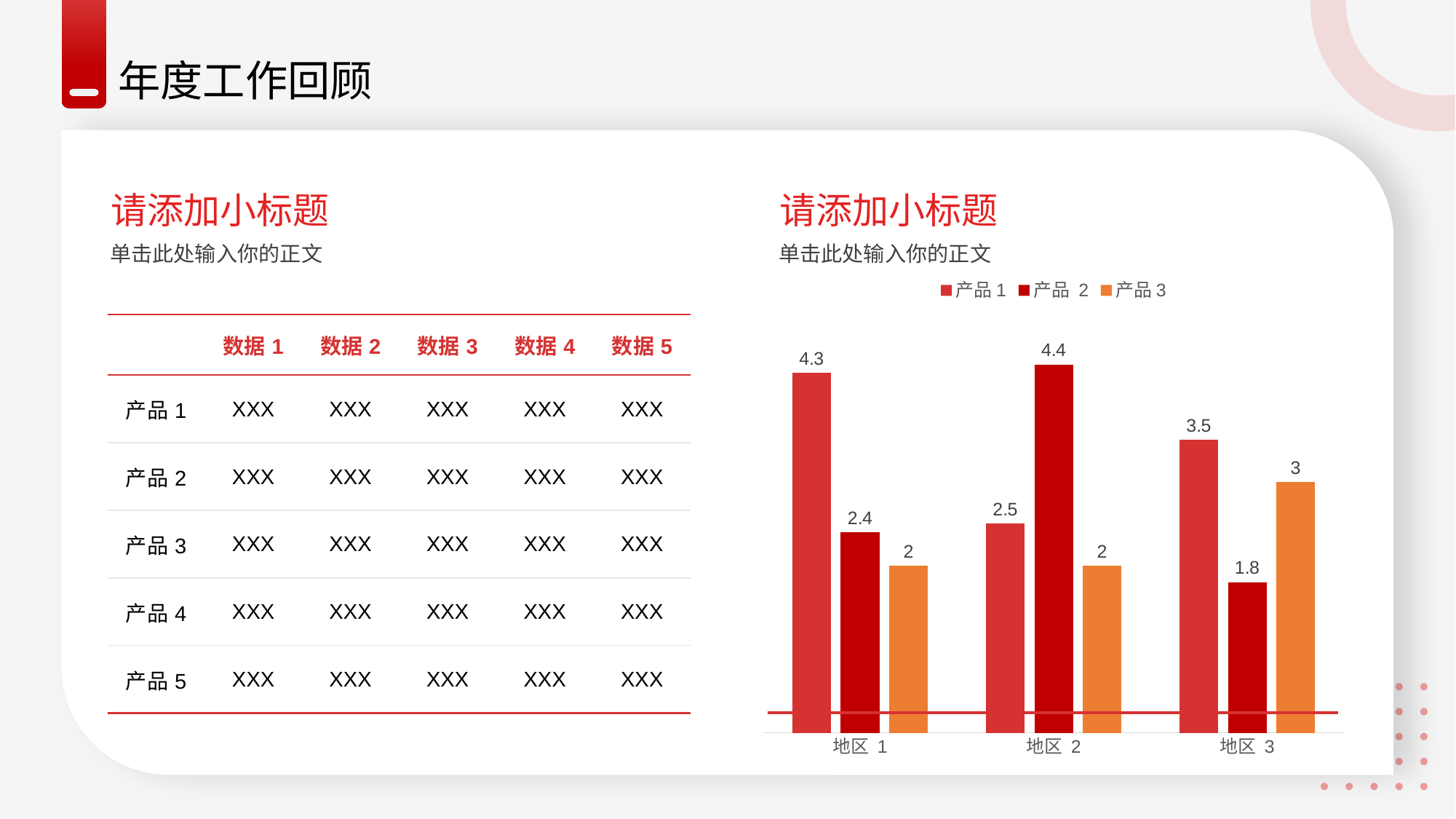

年度工作回顾
请添加小标题
请添加小标题
单击此处输入你的正文

### Chart

| Category | 产品1 | 产品 2 | 产品3 |
|---|---|---|---|
| 地区 1 | 4.3 | 2.4 | 2.0 |
| 地区 2 | 2.5 | 4.4 | 2.0 |
| 地区 3 | 3.5 | 1.8 | 3.0 |
单击此处输入你的正文
|  | 数据1 | 数据2 | 数据3 | 数据4 | 数据5 |
| --- | --- | --- | --- | --- | --- |
| 产品1 | XXX | XXX | XXX | XXX | XXX |
| 产品2 | XXX | XXX | XXX | XXX | XXX |
| 产品3 | XXX | XXX | XXX | XXX | XXX |
| 产品4 | XXX | XXX | XXX | XXX | XXX |
| 产品5 | XXX | XXX | XXX | XXX | XXX |